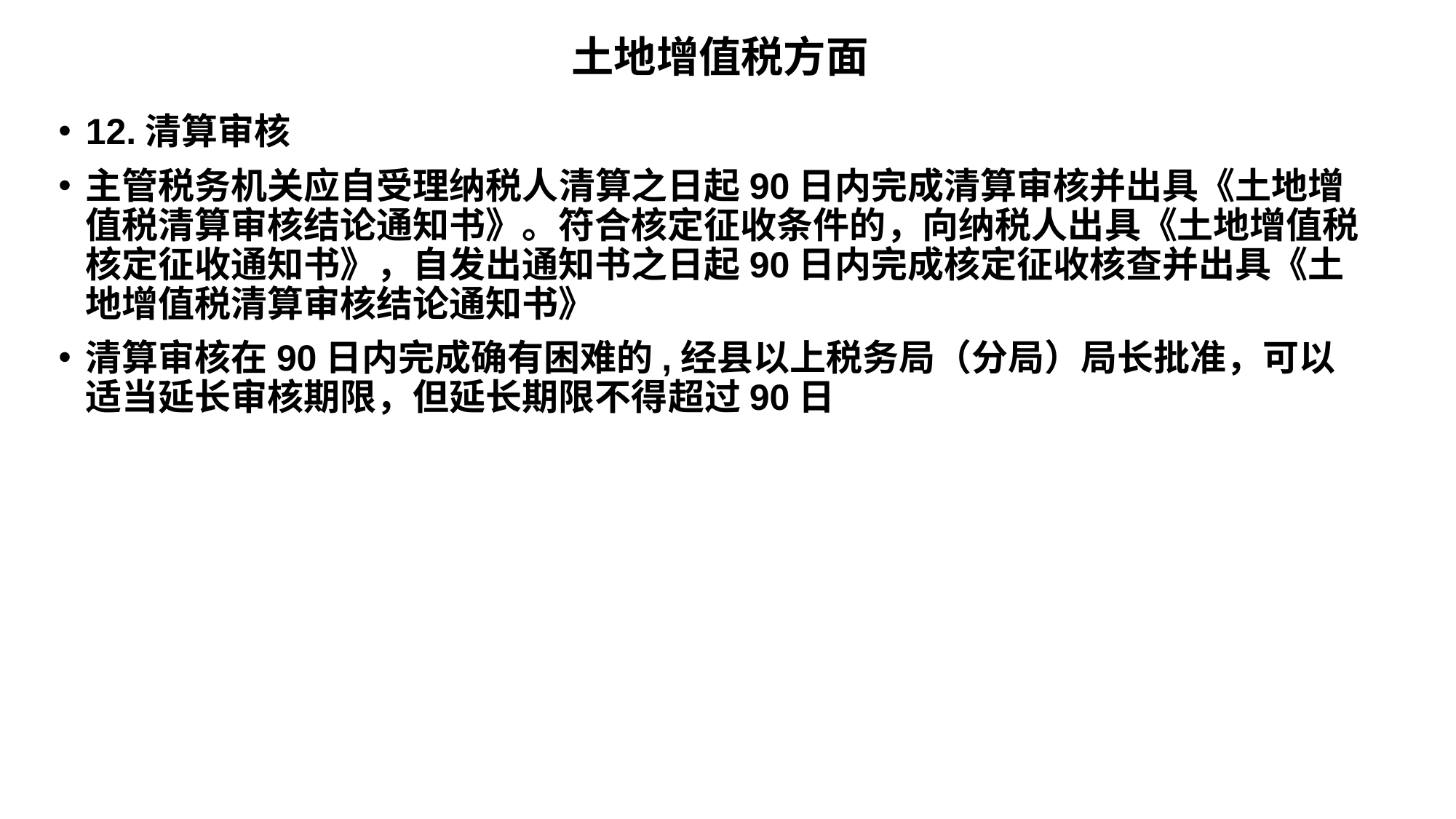

# 土地增值税方面
12.清算审核
主管税务机关应自受理纳税人清算之日起90日内完成清算审核并出具《土地增值税清算审核结论通知书》。符合核定征收条件的，向纳税人出具《土地增值税核定征收通知书》，自发出通知书之日起90日内完成核定征收核查并出具《土地增值税清算审核结论通知书》
清算审核在90日内完成确有困难的,经县以上税务局（分局）局长批准，可以适当延长审核期限，但延长期限不得超过90日